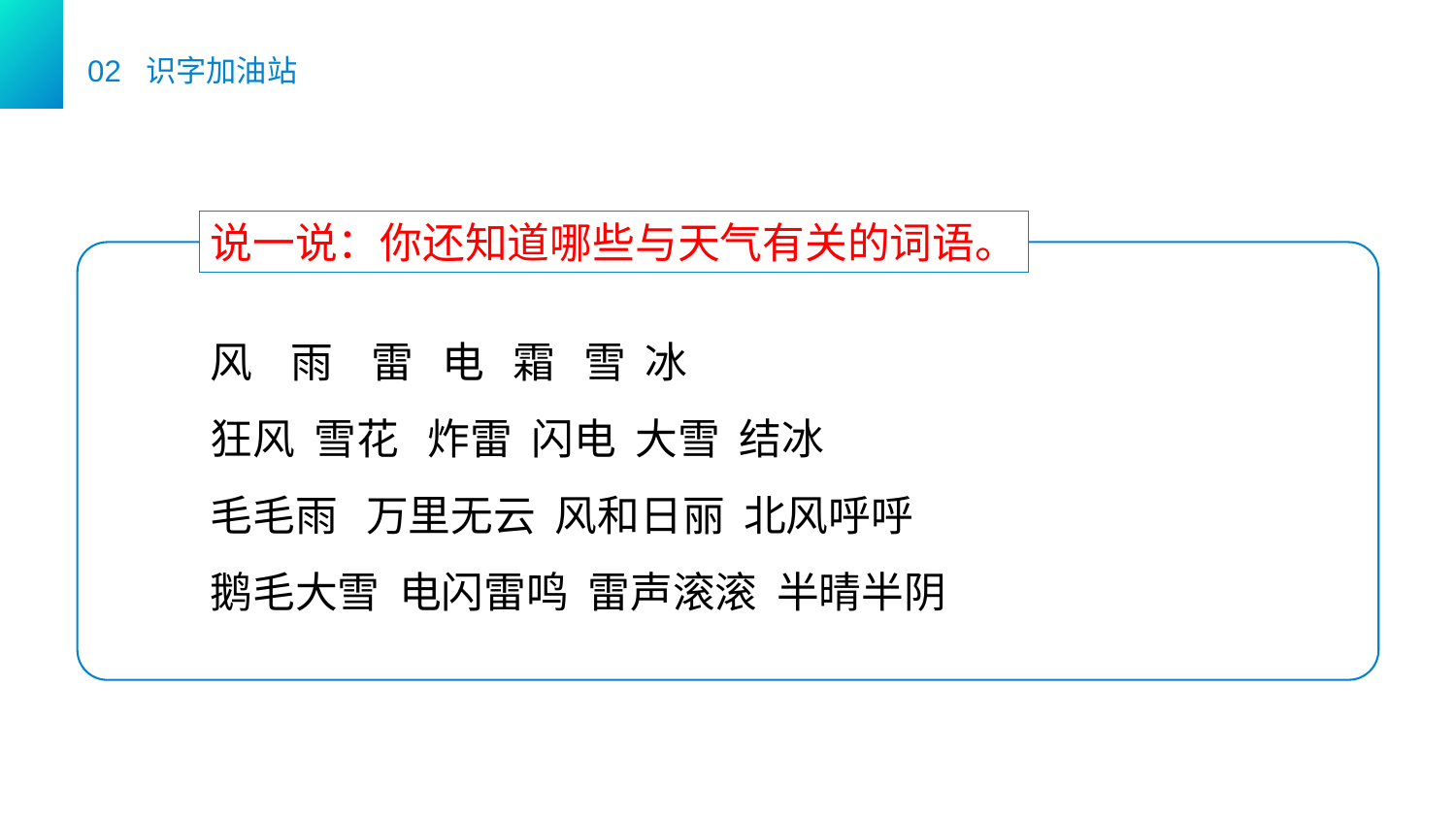

02  识字加油站
说一说：你还知道哪些与天气有关的词语。

风    雨    雷   电   霜   雪  冰
狂风  雪花   炸雷  闪电  大雪  结冰
毛毛雨   万里无云  风和日丽  北风呼呼
鹅毛大雪  电闪雷鸣  雷声滚滚  半晴半阴